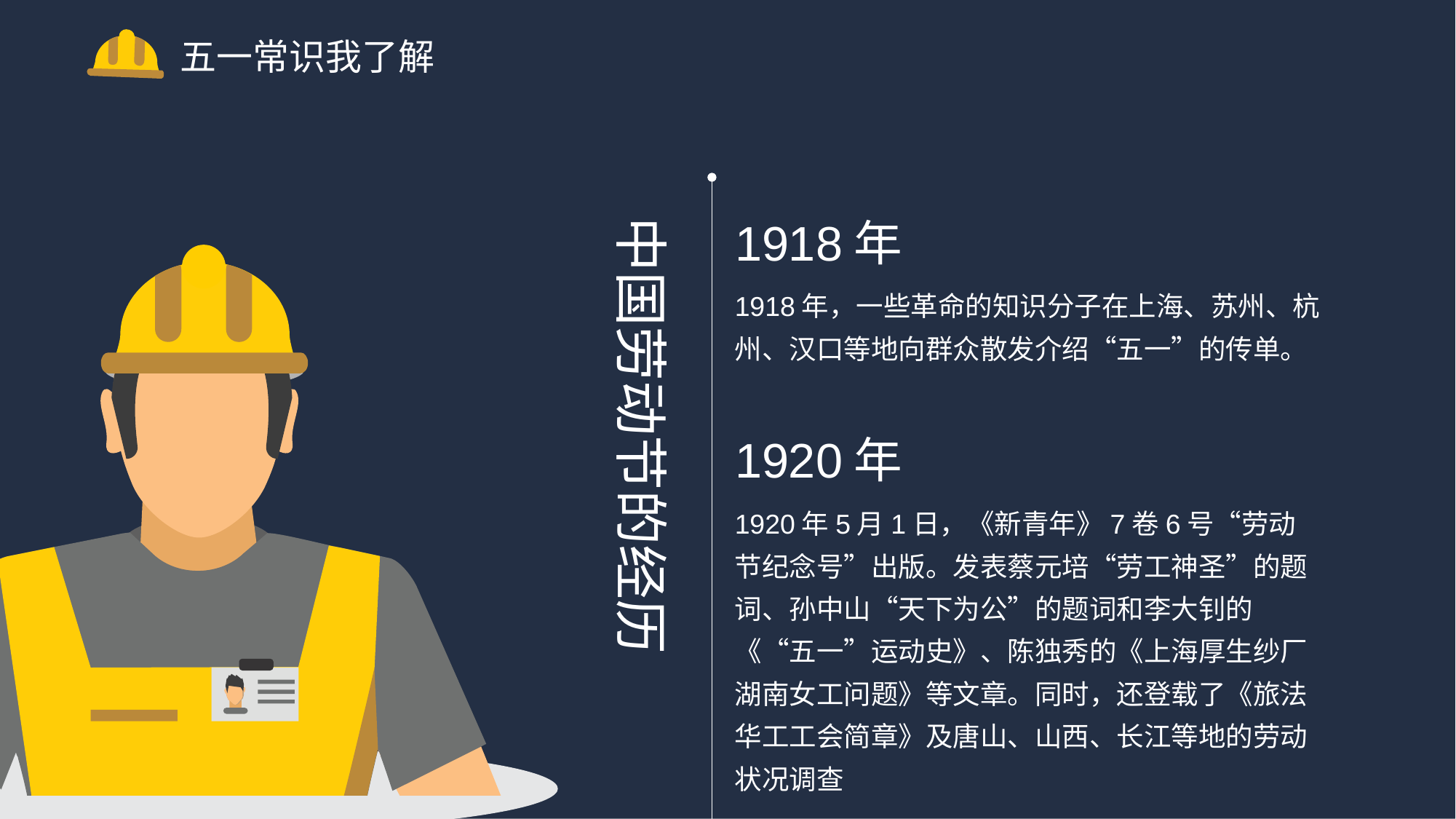

五一常识我了解

中国劳动节的经历
1918年
1918年，一些革命的知识分子在上海、苏州、杭州、汉口等地向群众散发介绍“五一”的传单。

1920年
1920年5月1日，《新青年》7卷6号“劳动节纪念号”出版。发表蔡元培“劳工神圣”的题词、孙中山“天下为公”的题词和李大钊的《“五一”运动史》、陈独秀的《上海厚生纱厂湖南女工问题》等文章。同时，还登载了《旅法华工工会简章》及唐山、山西、长江等地的劳动状况调查